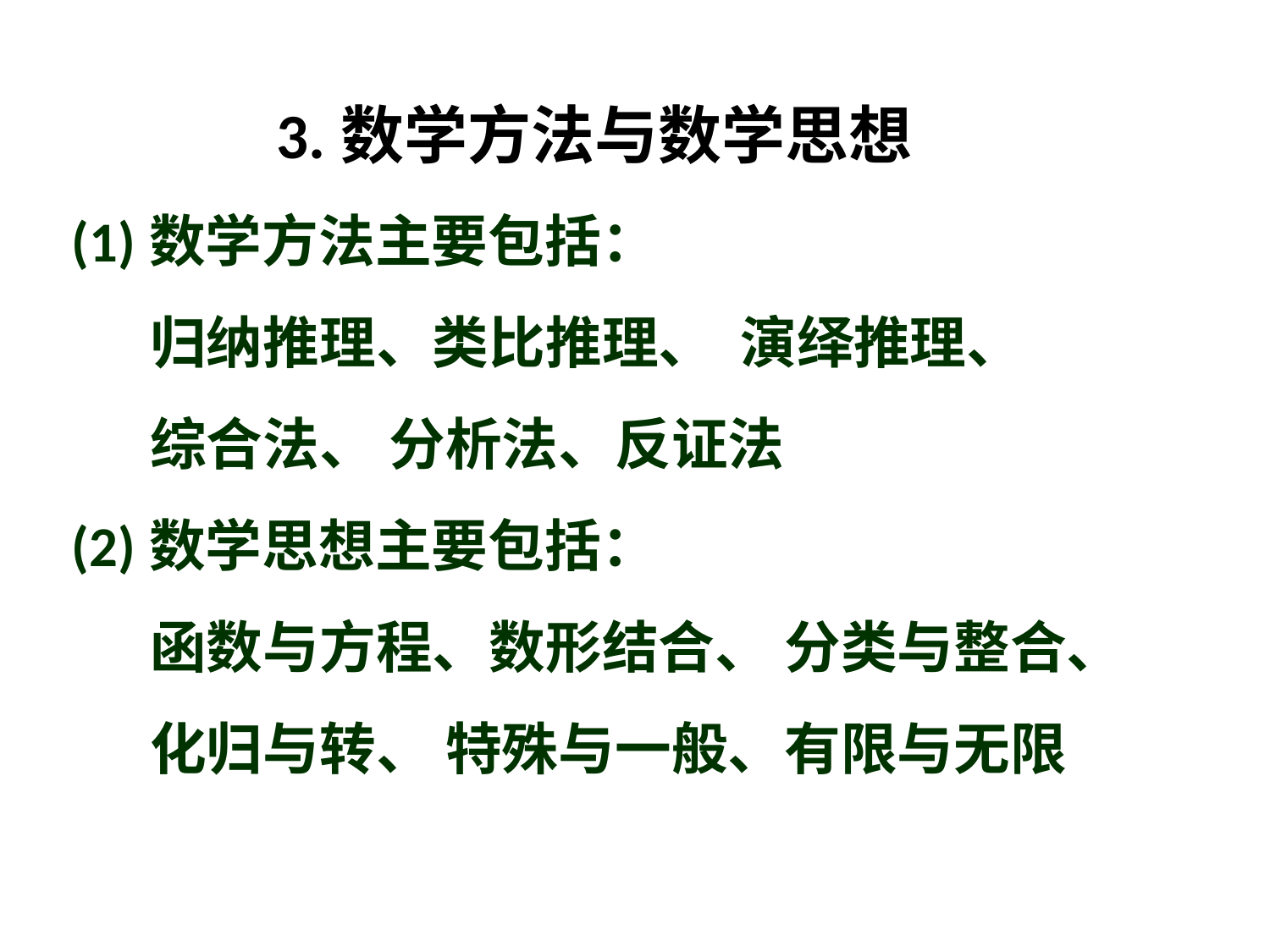

3.数学方法与数学思想
(1)数学方法主要包括：
     归纳推理、类比推理、  演绎推理、
     综合法、 分析法、反证法
(2)数学思想主要包括：
     函数与方程、数形结合、 分类与整合、
     化归与转、 特殊与一般、有限与无限